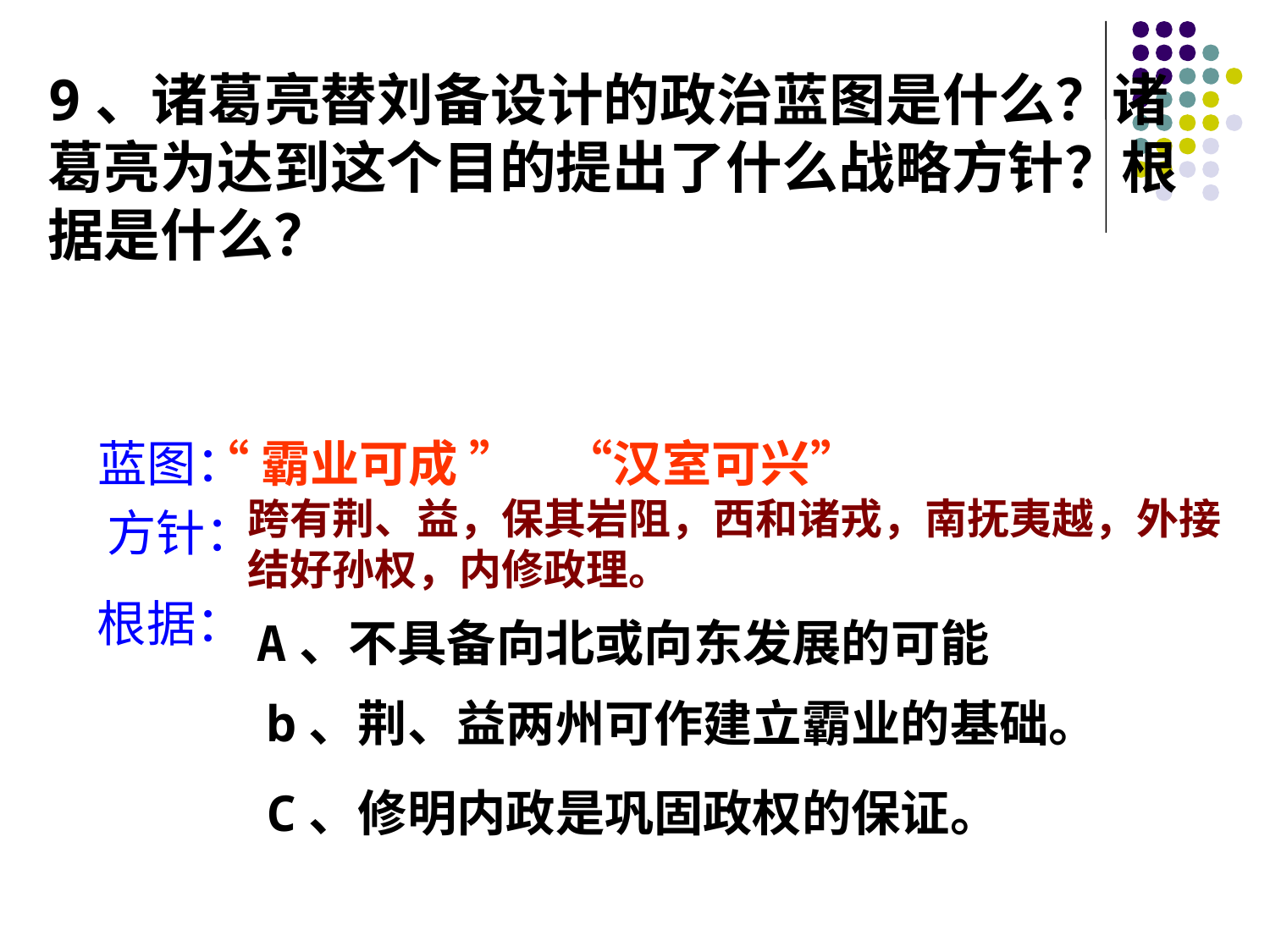

9、诸葛亮替刘备设计的政治蓝图是什么？诸葛亮为达到这个目的提出了什么战略方针？根据是什么？

蓝图：
“霸业可成 ”    “汉室可兴”
跨有荆、益，保其岩阻，西和诸戎，南抚夷越，外接结好孙权，内修政理。

 方针：
根据：
A、不具备向北或向东发展的可能
b、荆、益两州可作建立霸业的基础。
C、修明内政是巩固政权的保证。